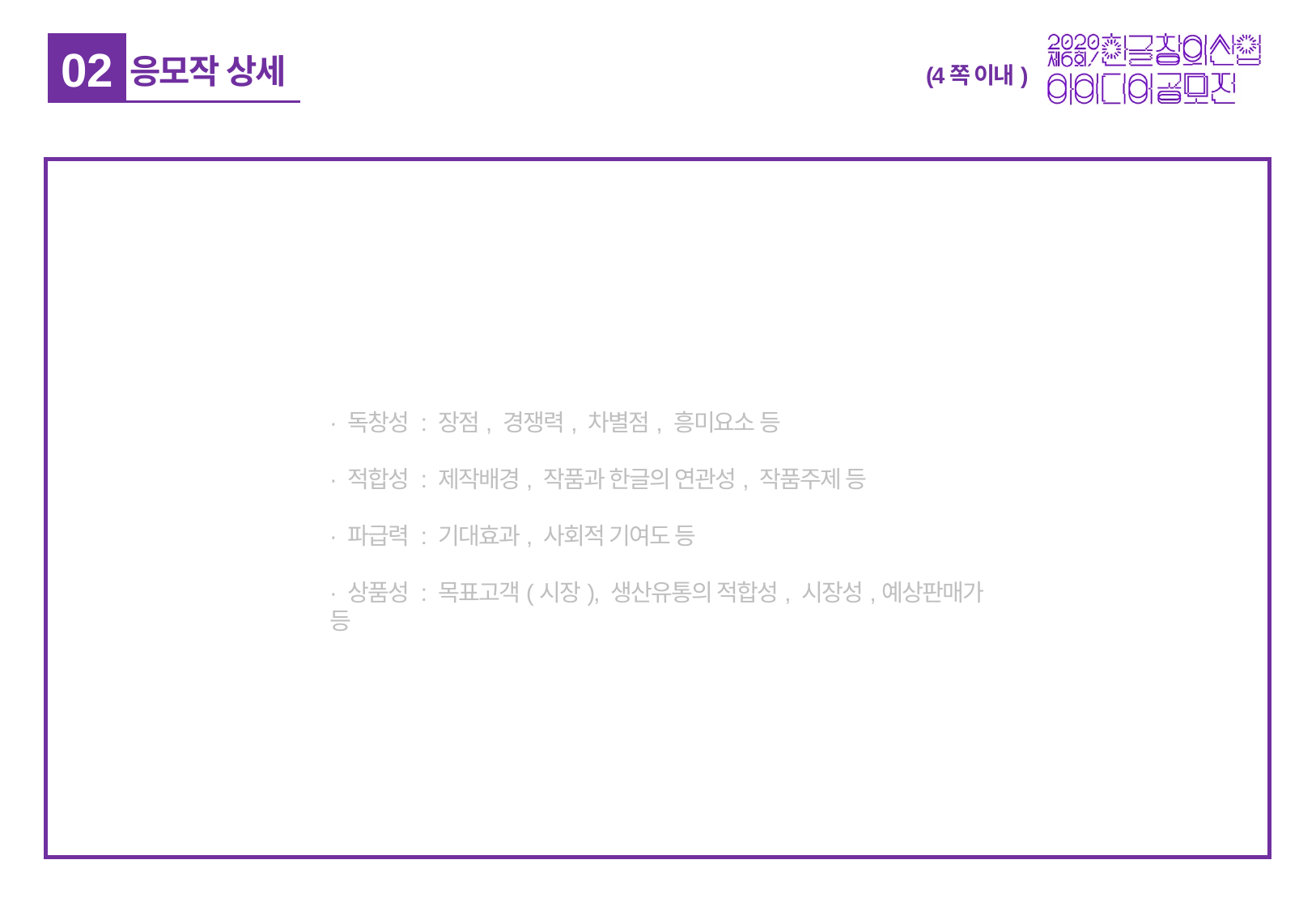

· 독창성 : 장점, 경쟁력, 차별점, 흥미요소 등

· 적합성 : 제작배경, 작품과 한글의 연관성, 작품주제 등

· 파급력 : 기대효과, 사회적 기여도 등

· 상품성 : 목표고객(시장), 생산유통의 적합성, 시장성,예상판매가 등